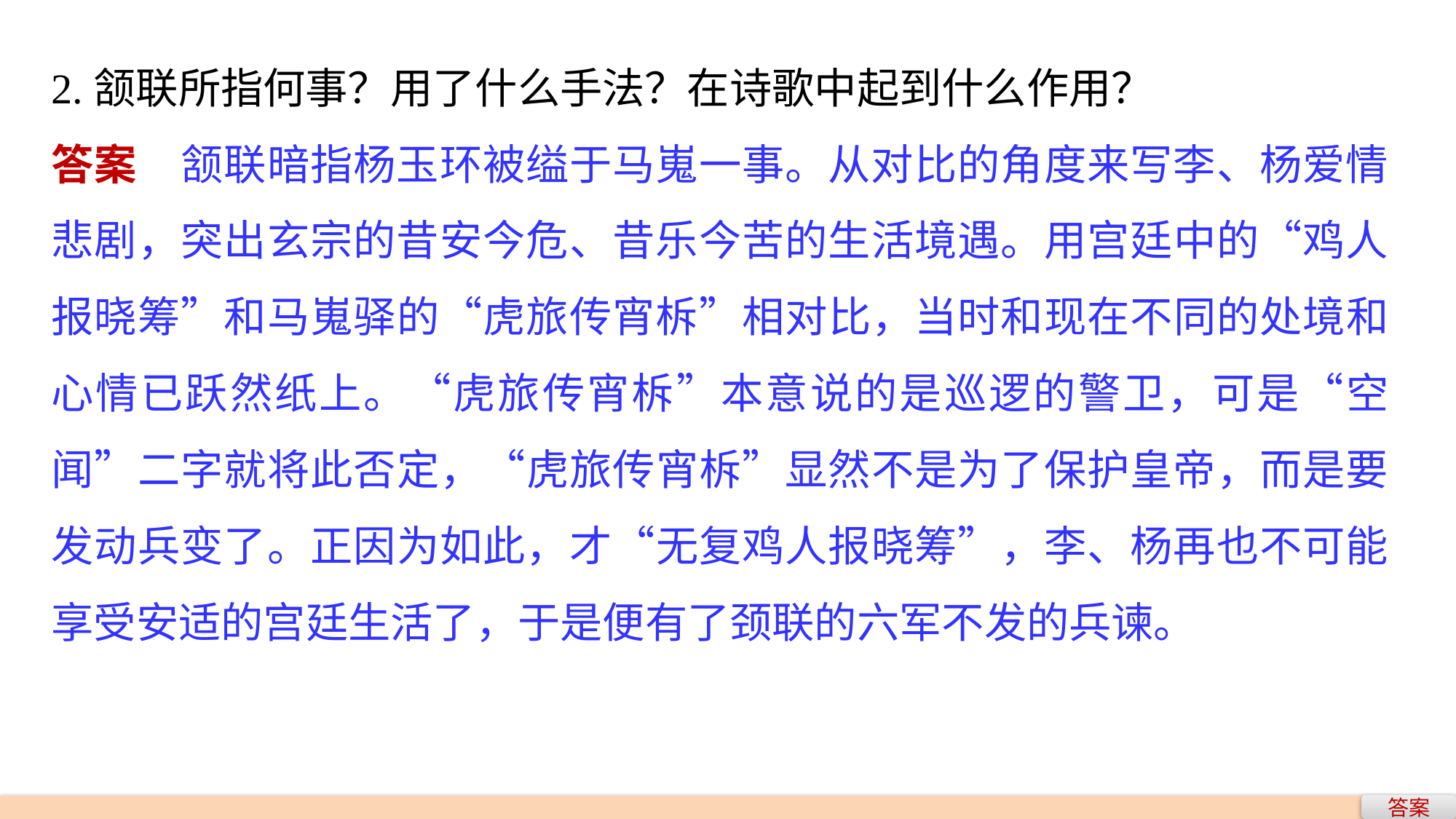

2.颔联所指何事？用了什么手法？在诗歌中起到什么作用？
答案　颔联暗指杨玉环被缢于马嵬一事。从对比的角度来写李、杨爱情悲剧，突出玄宗的昔安今危、昔乐今苦的生活境遇。用宫廷中的“鸡人报晓筹”和马嵬驿的“虎旅传宵柝”相对比，当时和现在不同的处境和心情已跃然纸上。“虎旅传宵柝”本意说的是巡逻的警卫，可是“空闻”二字就将此否定，“虎旅传宵柝”显然不是为了保护皇帝，而是要发动兵变了。正因为如此，才“无复鸡人报晓筹”，李、杨再也不可能享受安适的宫廷生活了，于是便有了颈联的六军不发的兵谏。
答案